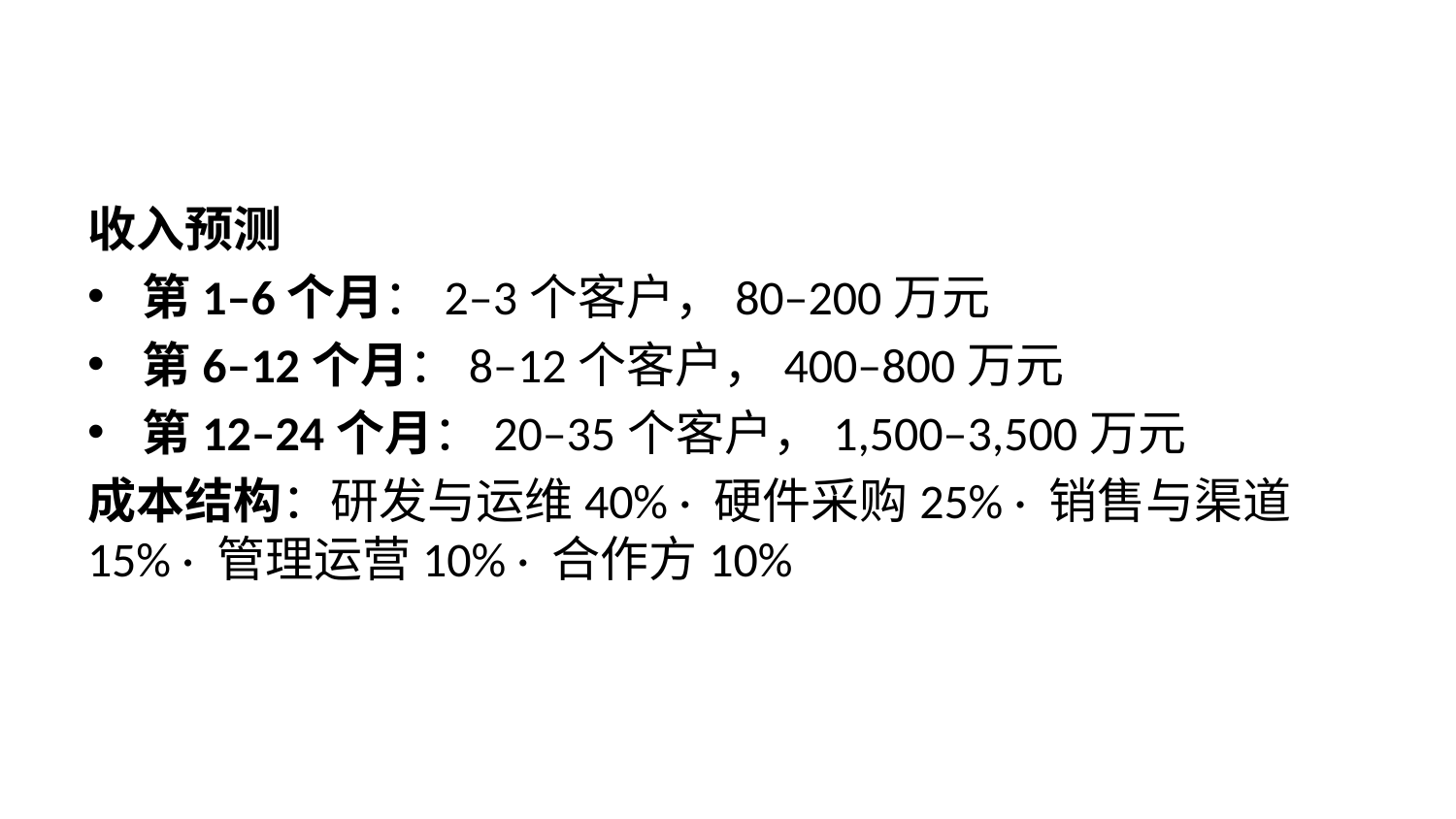

收入预测
第1–6个月：2–3个客户，80–200万元
第6–12个月：8–12个客户，400–800万元
第12–24个月：20–35个客户，1,500–3,500万元
成本结构：研发与运维40% · 硬件采购25% · 销售与渠道15% · 管理运营10% · 合作方10%